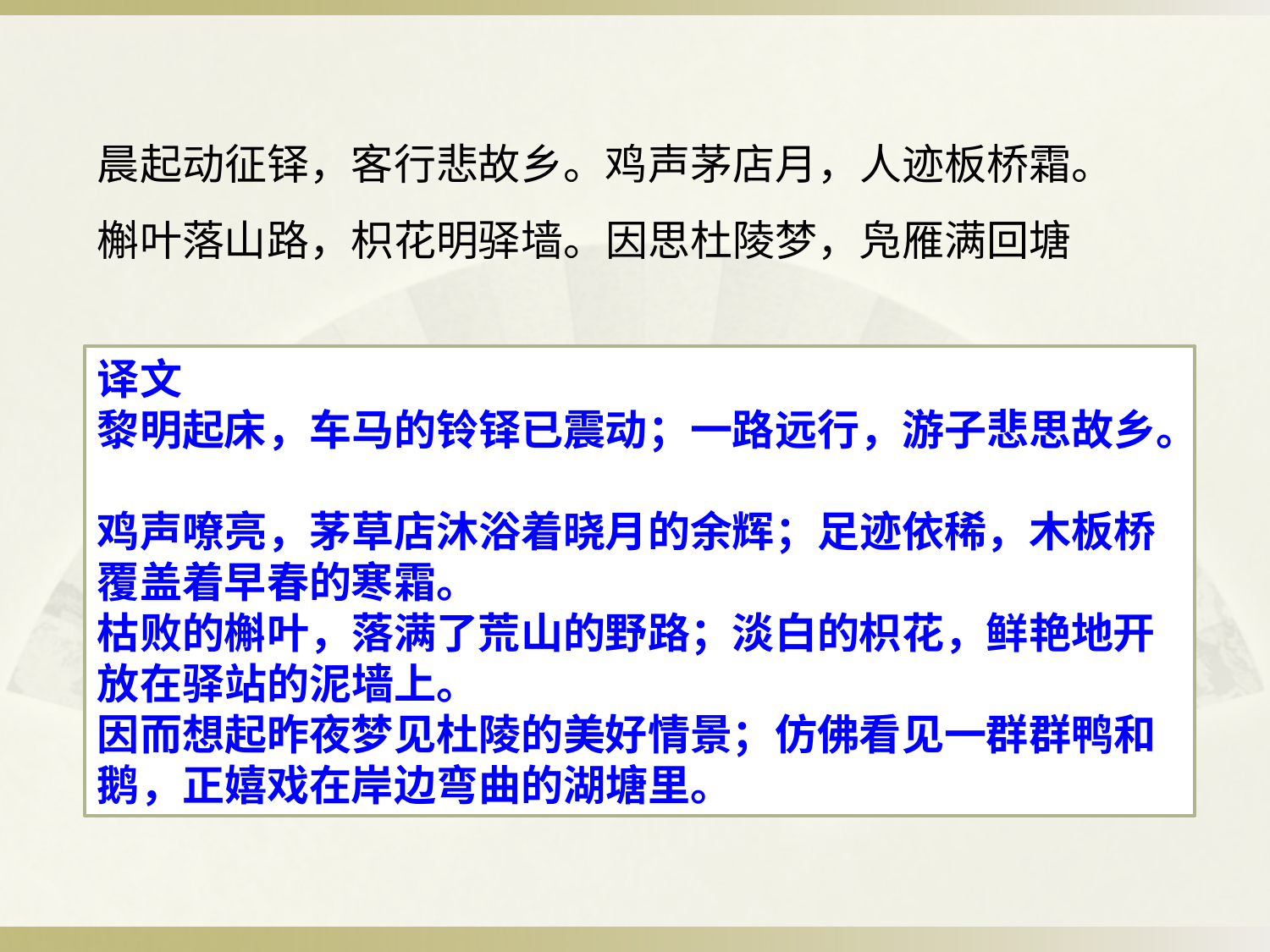

晨起动征铎，客行悲故乡。鸡声茅店月，人迹板桥霜。
槲叶落山路，枳花明驿墙。因思杜陵梦，凫雁满回塘
译文
黎明起床，车马的铃铎已震动；一路远行，游子悲思故乡。
鸡声嘹亮，茅草店沐浴着晓月的余辉；足迹依稀，木板桥覆盖着早春的寒霜。
枯败的槲叶，落满了荒山的野路；淡白的枳花，鲜艳地开放在驿站的泥墙上。
因而想起昨夜梦见杜陵的美好情景；仿佛看见一群群鸭和鹅，正嬉戏在岸边弯曲的湖塘里。